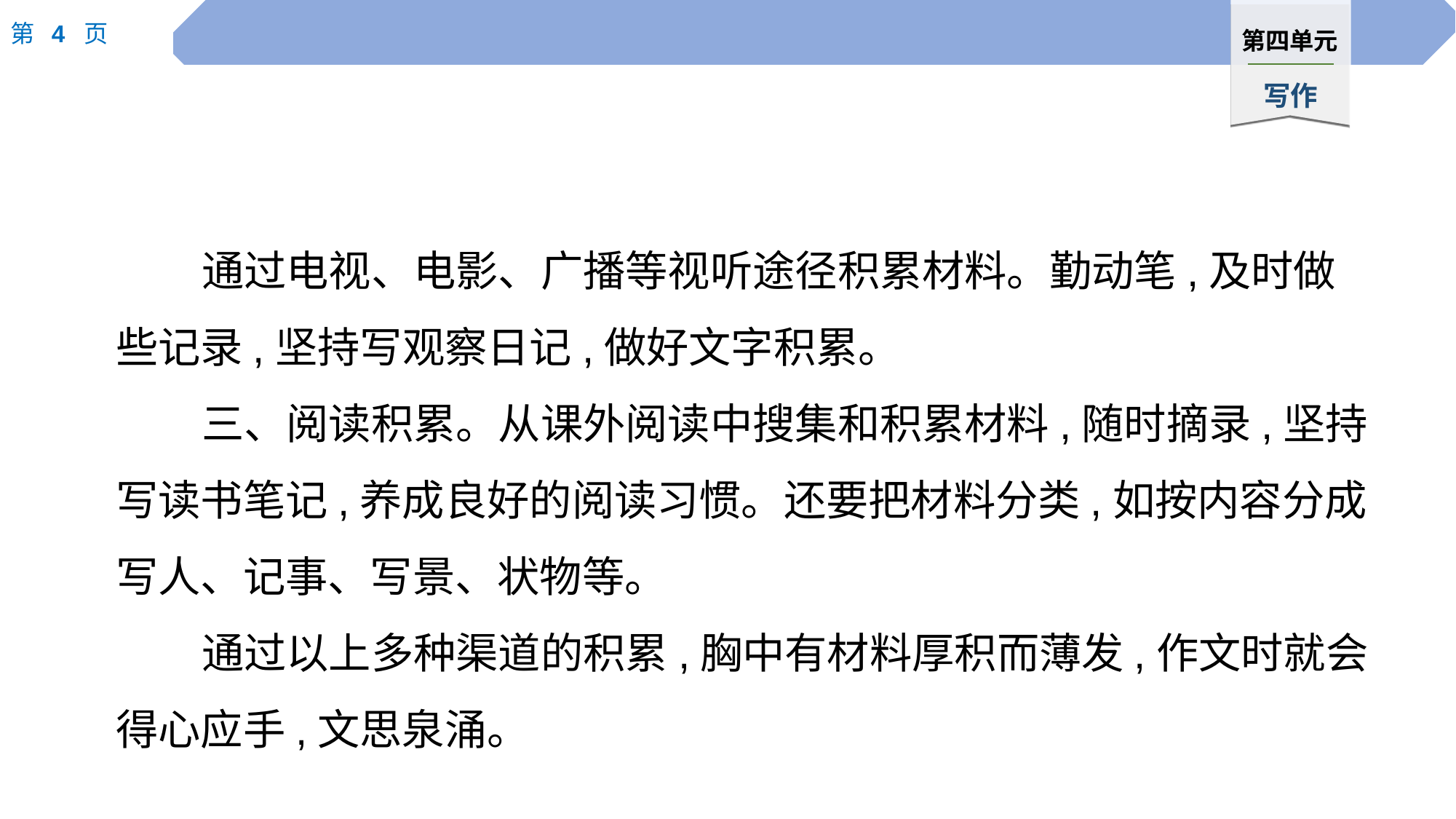

通过电视、电影、广播等视听途径积累材料。勤动笔,及时做些记录,坚持写观察日记,做好文字积累。
三、阅读积累。从课外阅读中搜集和积累材料,随时摘录,坚持写读书笔记,养成良好的阅读习惯。还要把材料分类,如按内容分成写人、记事、写景、状物等。
通过以上多种渠道的积累,胸中有材料厚积而薄发,作文时就会得心应手,文思泉涌。